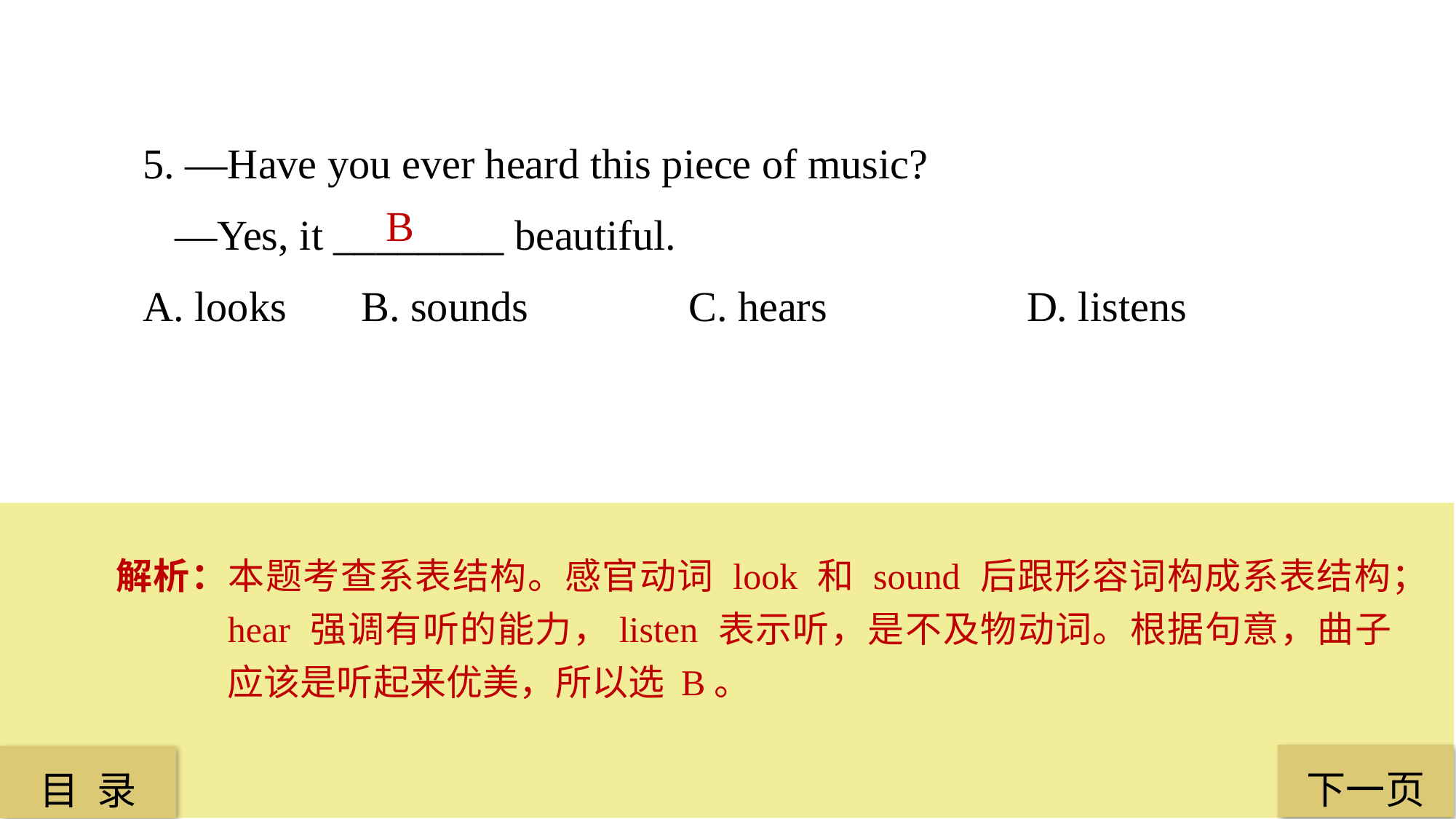

5. —Have you ever heard this piece of music?
   —Yes, it ________ beautiful.
A. looks 	B. sounds 		C. hears		 D. listens
B
解析：本题考查系表结构。感官动词 look 和 sound 后跟形容词构成系表结构；hear 强调有听的能力，listen 表示听，是不及物动词。根据句意，曲子应该是听起来优美，所以选 B。